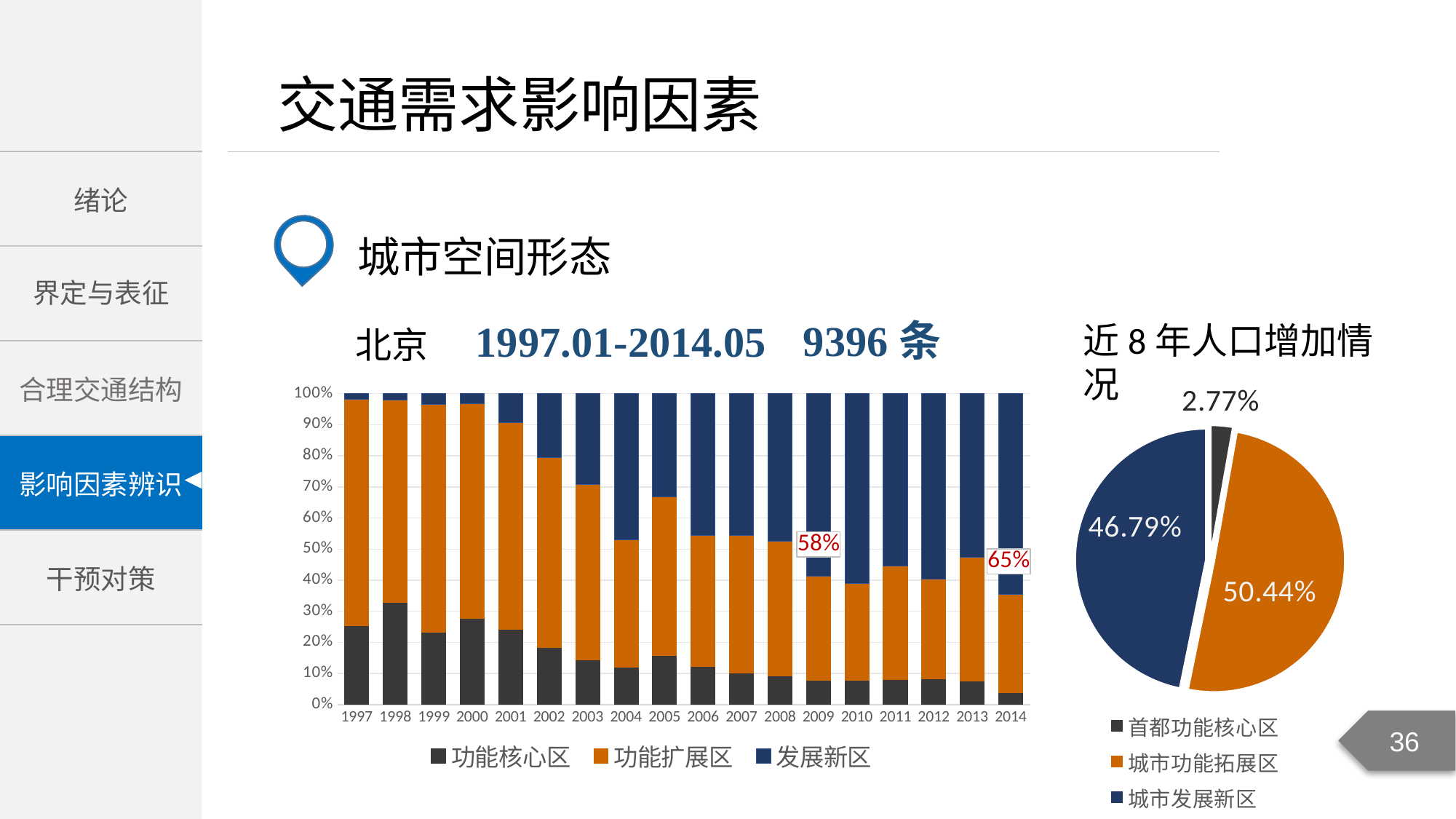

城市空间形态

### Chart

| Category |  |
|---|---|
| 首都功能核心区 | 0.02771855010660978 |
| 城市功能拓展区 | 0.5043613103314596 |
| 城市发展新区 | 0.46792013956193074 |
9396条
1997.01-2014.05
近8年人口增加情况
北京

### Chart

| Category | 功能核心区 | 功能扩展区 | 发展新区 |
|---|---|---|---|
| 1997 | 0.2548076923076923 | 0.7259615384615384 | 0.019230769230769232 |
| 1998 | 0.32751091703056767 | 0.6506550218340611 | 0.021834061135371178 |
| 1999 | 0.2320675105485232 | 0.7341772151898734 | 0.03375527426160337 |
| 2000 | 0.27697841726618705 | 0.6906474820143885 | 0.03237410071942446 |
| 2001 | 0.24213075060532688 | 0.6634382566585957 | 0.09443099273607748 |
| 2002 | 0.1827768014059754 | 0.6115992970123023 | 0.2056239015817223 |
| 2003 | 0.14383561643835616 | 0.565068493150685 | 0.2910958904109589 |
| 2004 | 0.12015503875968993 | 0.4108527131782946 | 0.4689922480620155 |
| 2005 | 0.15767634854771784 | 0.5103734439834025 | 0.33195020746887965 |
| 2006 | 0.12359550561797752 | 0.4199438202247191 | 0.45646067415730335 |
| 2007 | 0.10267857142857142 | 0.4419642857142857 | 0.45535714285714285 |
| 2008 | 0.09210526315789473 | 0.43201754385964913 | 0.4758771929824561 |
| 2009 | 0.07872696817420435 | 0.33500837520938026 | 0.5862646566164154 |
| 2010 | 0.07929515418502203 | 0.31057268722466963 | 0.6101321585903083 |
| 2011 | 0.0794044665012407 | 0.36724565756823824 | 0.5533498759305211 |
| 2012 | 0.0830945558739255 | 0.3209169054441261 | 0.5959885386819485 |
| 2013 | 0.07608695652173914 | 0.3967391304347826 | 0.5271739130434783 |
| 2014 | 0.03759398496240601 | 0.3157894736842105 | 0.6466165413533834 |